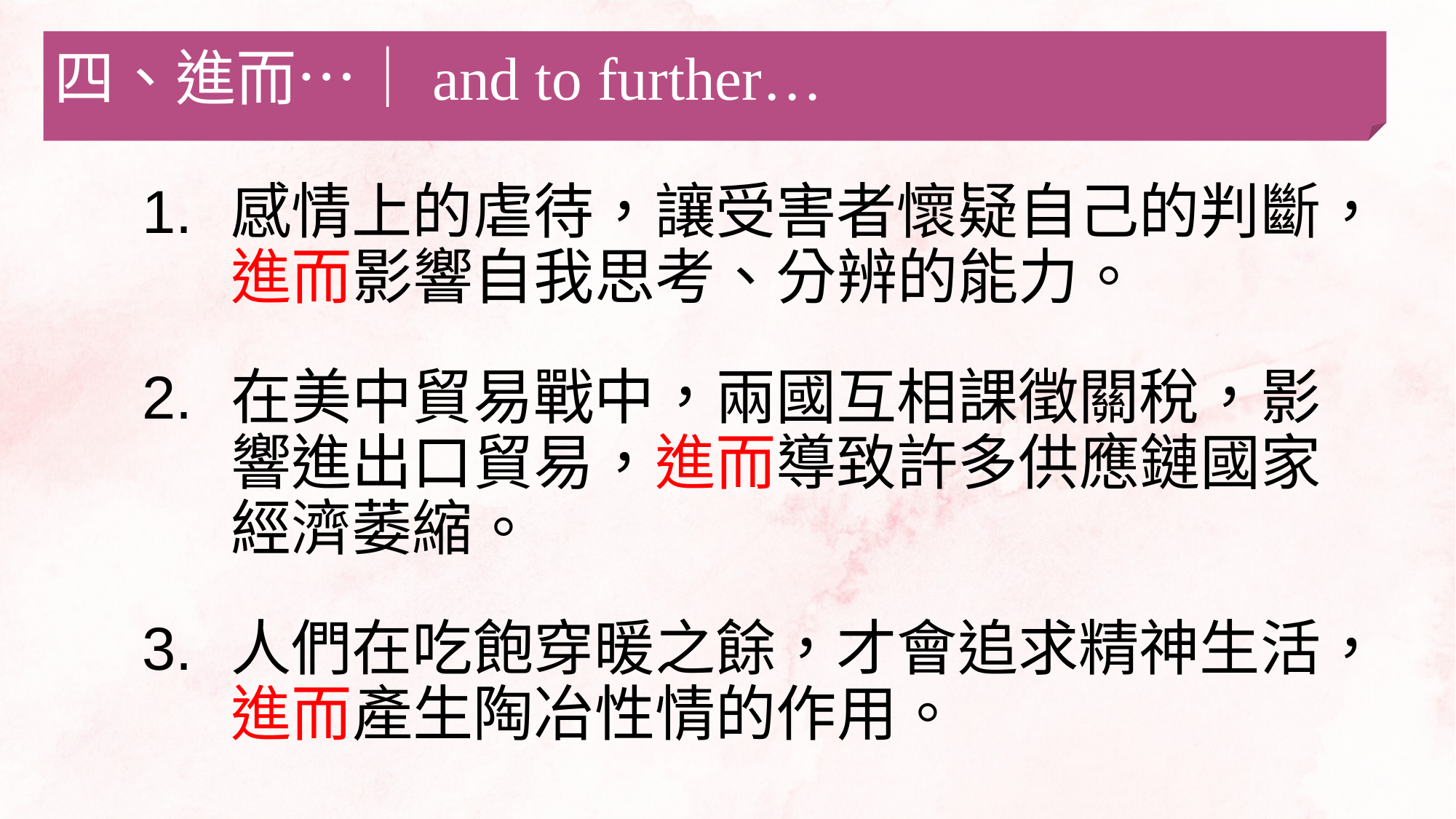

四、進而…｜and to further…
感情上的虐待，讓受害者懷疑自己的判斷，進而影響自我思考、分辨的能力。
在美中貿易戰中，兩國互相課徵關稅，影響進出口貿易，進而導致許多供應鏈國家經濟萎縮。
人們在吃飽穿暖之餘，才會追求精神生活，進而產生陶冶性情的作用。